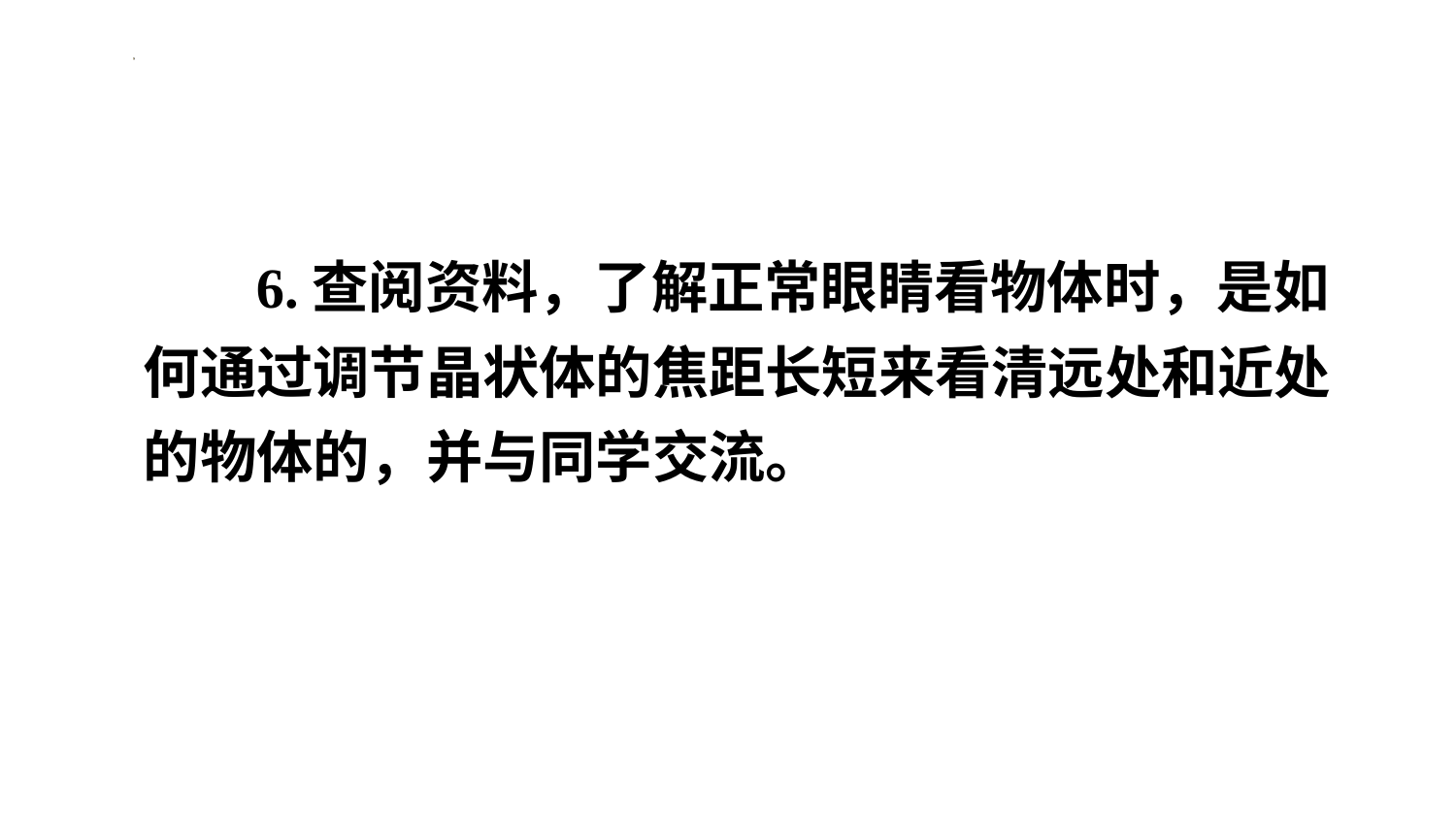

6.查阅资料，了解正常眼睛看物体时，是如何通过调节晶状体的焦距长短来看清远处和近处的物体的，并与同学交流。